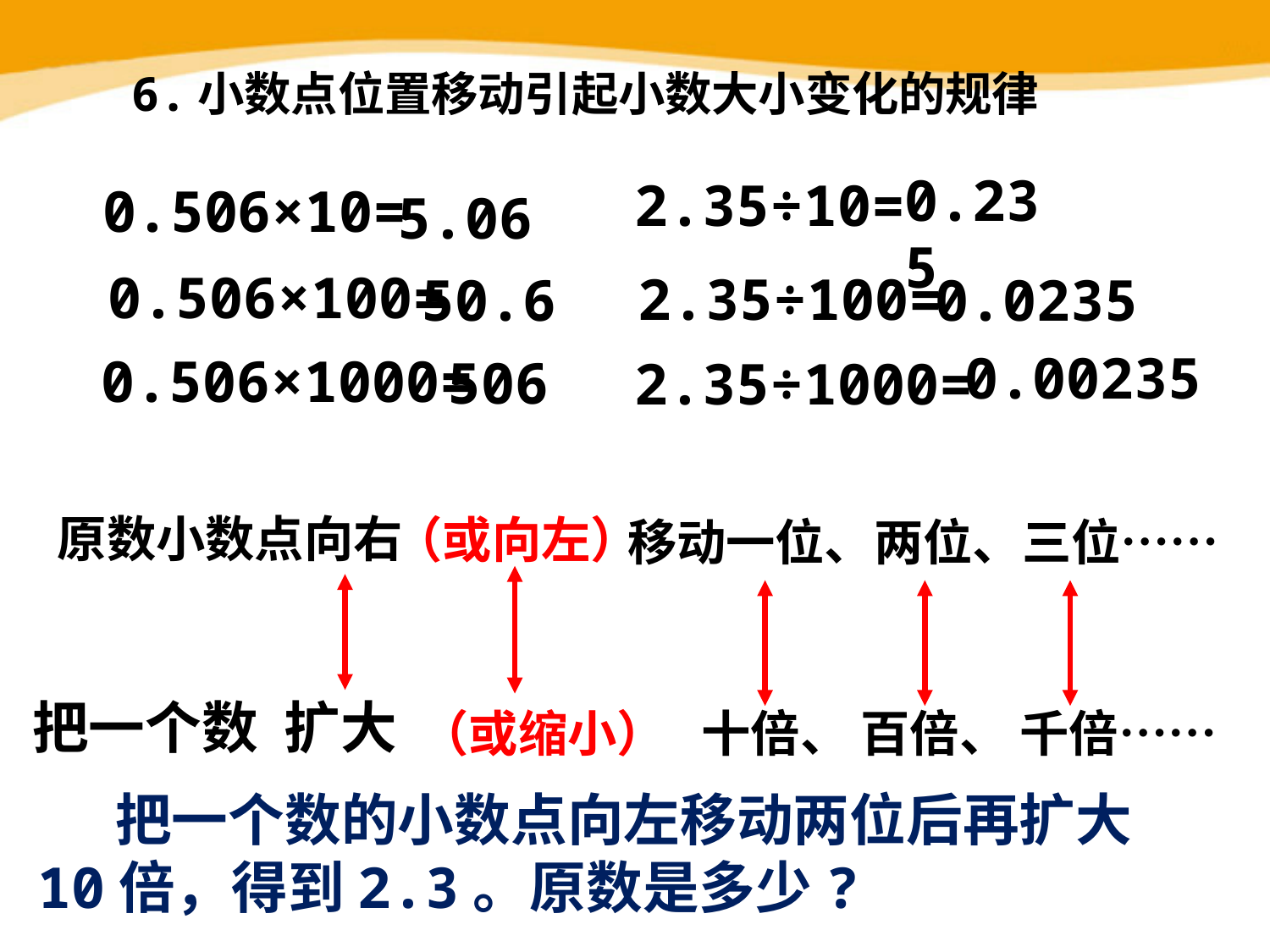

# 6.小数点位置移动引起小数大小变化的规律
0.235
2.35÷10=
0.506×10=
5.06
2.35÷100=
0.506×100=
50.6
0.0235
0.00235
2.35÷1000=
0.506×1000=
506
原数小数点向右
（或向左）
移动一位、两位、三位……
把一个数  扩大
（或缩小）
十倍、 百倍、 千倍……
     把一个数的小数点向左移动两位后再扩大10倍，得到2.3。原数是多少?